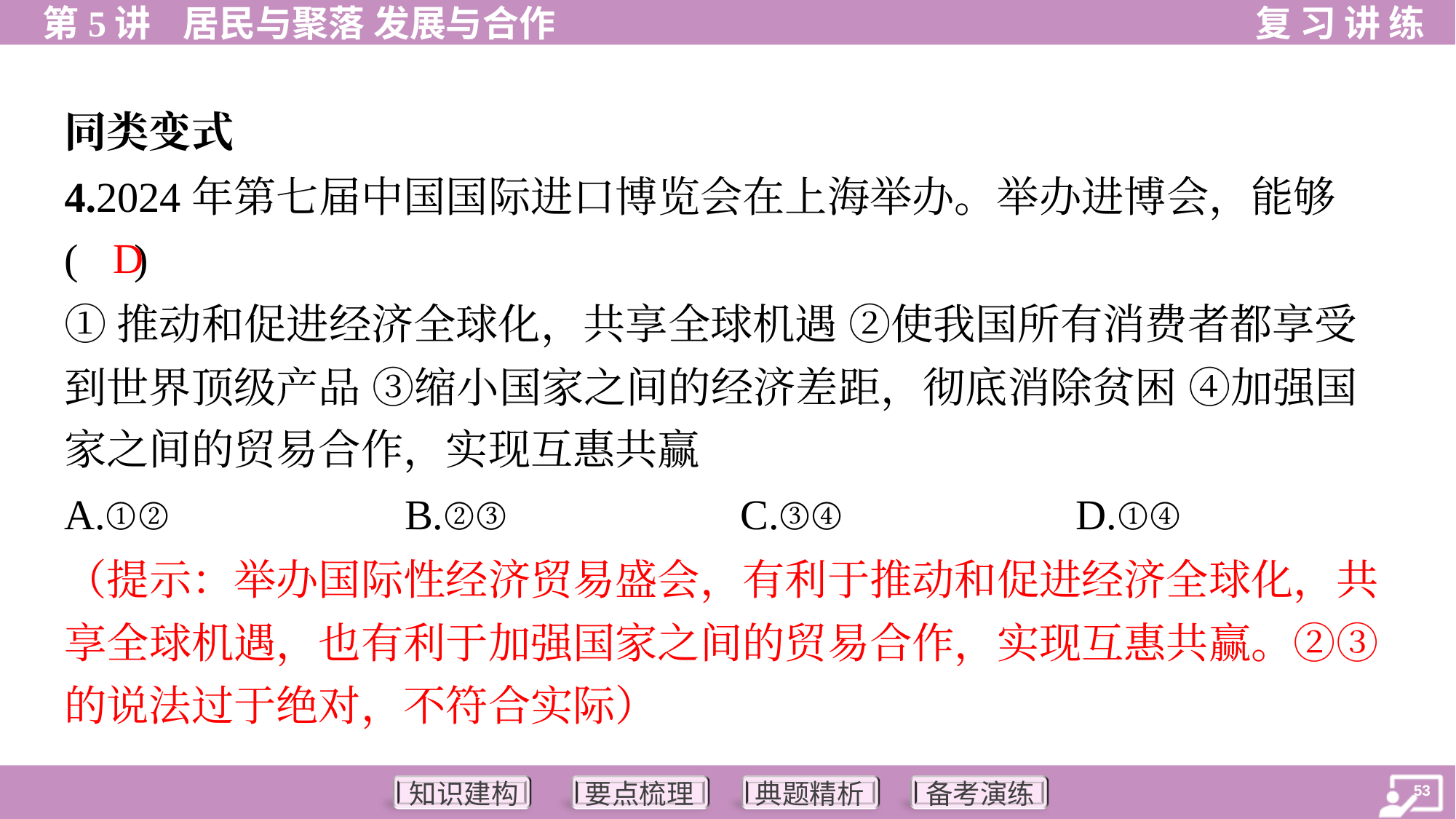

同类变式
4.2024年第七届中国国际进口博览会在上海举办。举办进博会，能够
(     )
D
①推动和促进经济全球化，共享全球机遇 ②使我国所有消费者都享受
到世界顶级产品 ③缩小国家之间的经济差距，彻底消除贫困 ④加强国
家之间的贸易合作，实现互惠共赢
A.①②	B.②③	C.③④	D.①④
（提示：举办国际性经济贸易盛会，有利于推动和促进经济全球化，共
享全球机遇，也有利于加强国家之间的贸易合作，实现互惠共赢。②③
的说法过于绝对，不符合实际）